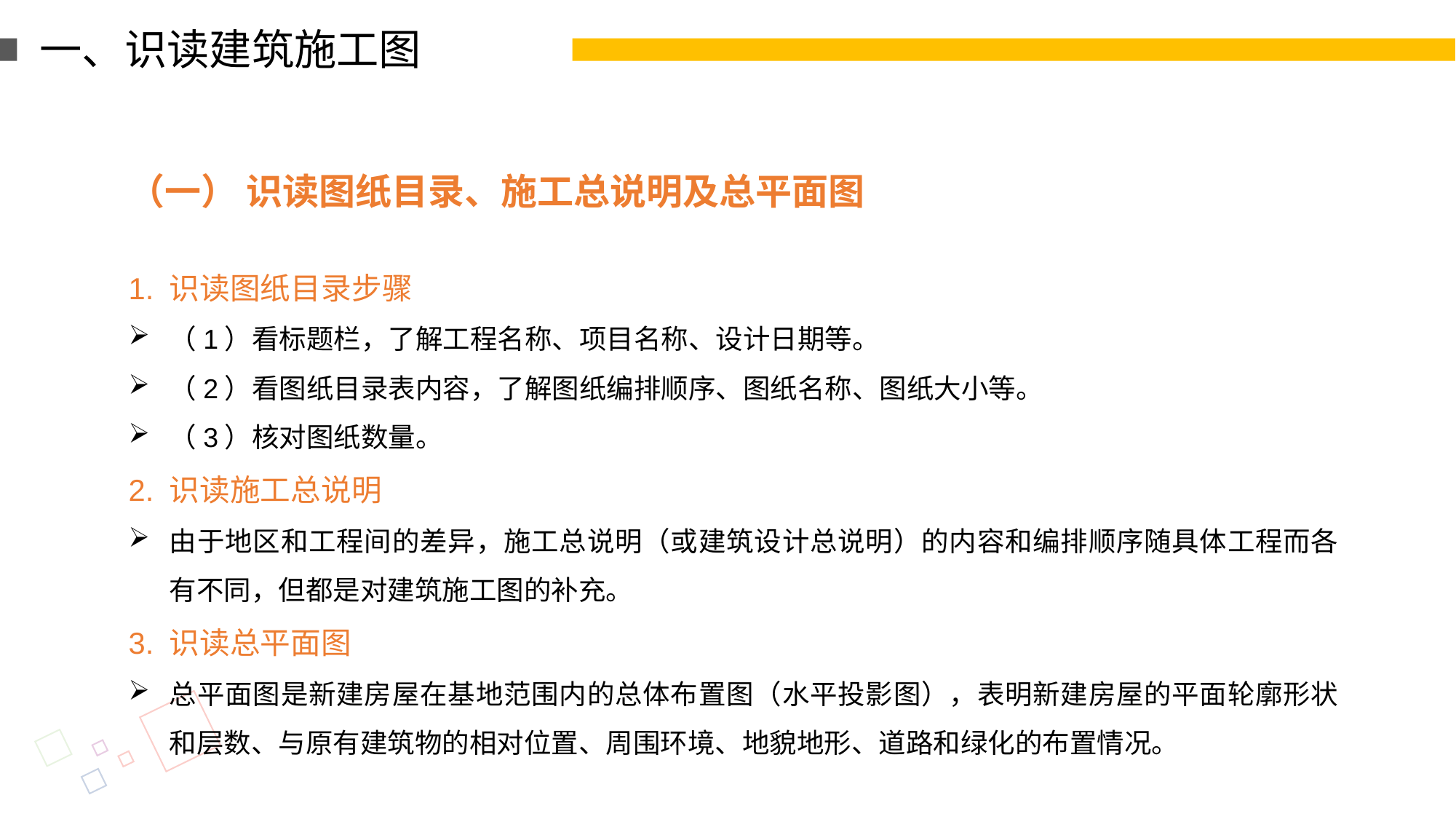

一、识读建筑施工图
（一） 识读图纸目录、施工总说明及总平面图
1. 识读图纸目录步骤
（1）看标题栏，了解工程名称、项目名称、设计日期等。
（2）看图纸目录表内容，了解图纸编排顺序、图纸名称、图纸大小等。
（3）核对图纸数量。
2. 识读施工总说明
由于地区和工程间的差异，施工总说明（或建筑设计总说明）的内容和编排顺序随具体工程而各有不同，但都是对建筑施工图的补充。
3. 识读总平面图
总平面图是新建房屋在基地范围内的总体布置图（水平投影图），表明新建房屋的平面轮廓形状和层数、与原有建筑物的相对位置、周围环境、地貌地形、道路和绿化的布置情况。